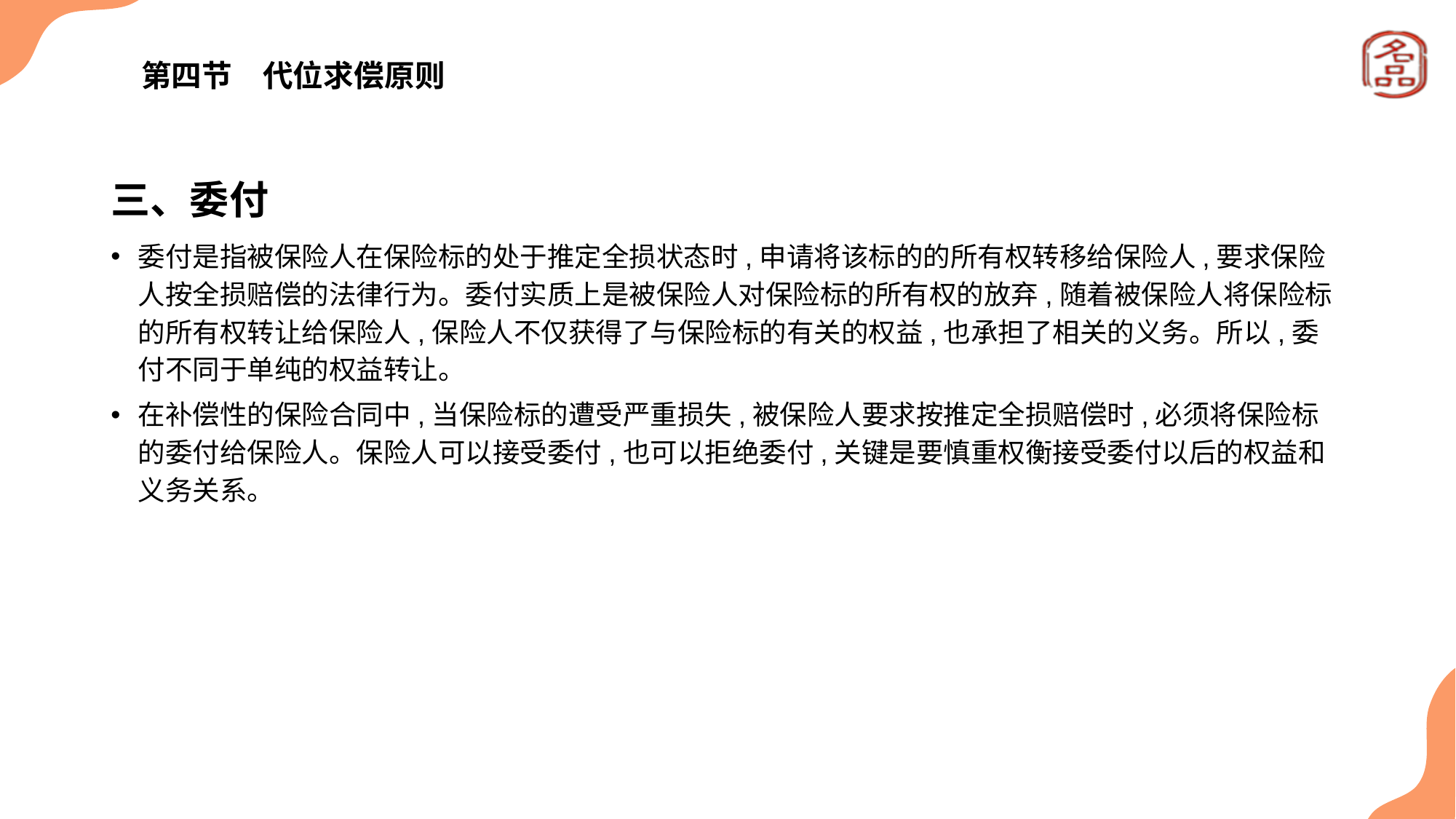

# 第四节　代位求偿原则
三、委付
委付是指被保险人在保险标的处于推定全损状态时,申请将该标的的所有权转移给保险人,要求保险人按全损赔偿的法律行为。委付实质上是被保险人对保险标的所有权的放弃,随着被保险人将保险标的所有权转让给保险人,保险人不仅获得了与保险标的有关的权益,也承担了相关的义务。所以,委付不同于单纯的权益转让。
在补偿性的保险合同中,当保险标的遭受严重损失,被保险人要求按推定全损赔偿时,必须将保险标的委付给保险人。保险人可以接受委付,也可以拒绝委付,关键是要慎重权衡接受委付以后的权益和义务关系。